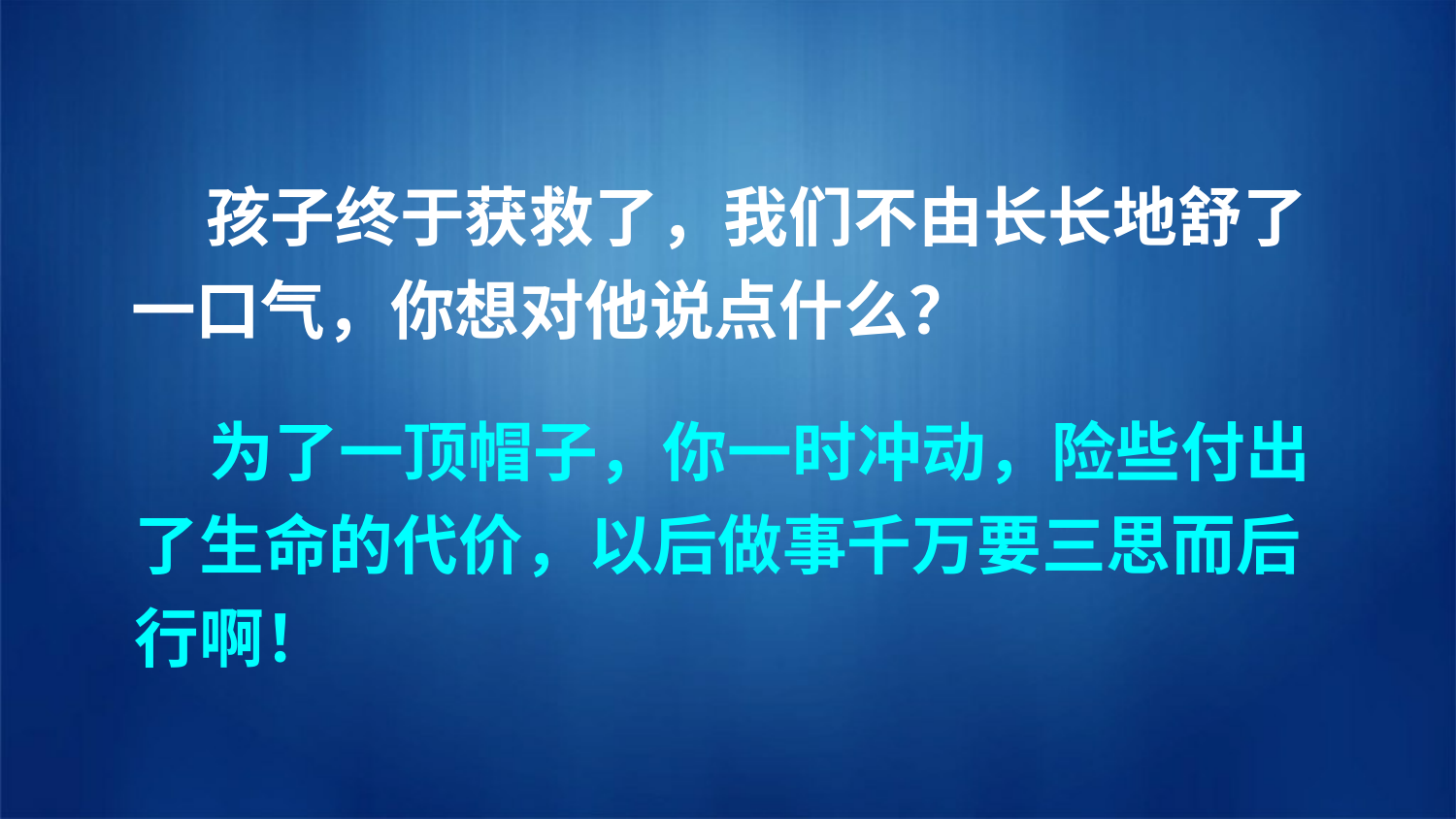

孩子终于获救了，我们不由长长地舒了一口气，你想对他说点什么？
    为了一顶帽子，你一时冲动，险些付出了生命的代价，以后做事千万要三思而后行啊！